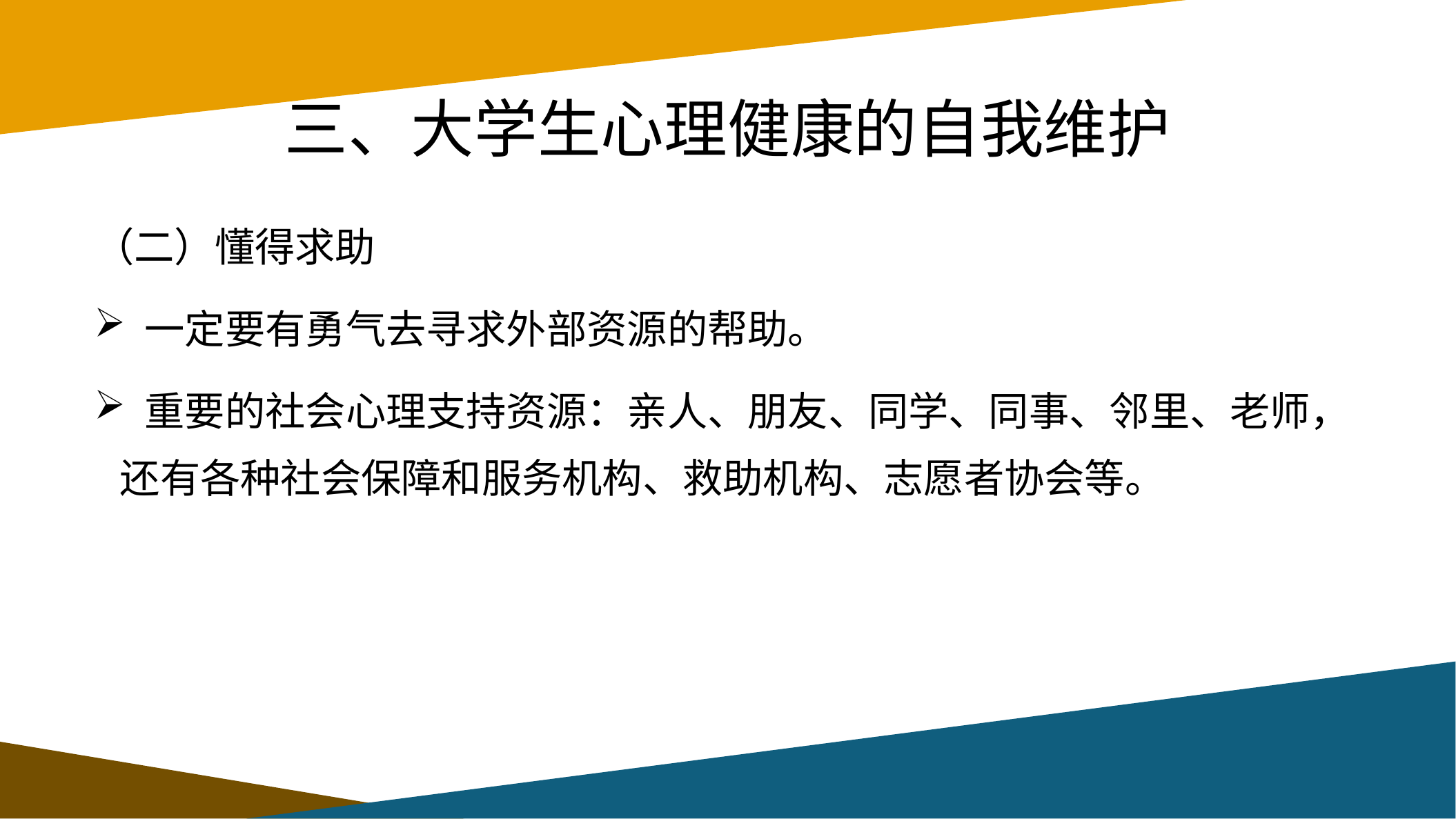

# 三、大学生心理健康的自我维护
（二）懂得求助
 一定要有勇气去寻求外部资源的帮助。
 重要的社会心理支持资源：亲人、朋友、同学、同事、邻里、老师，还有各种社会保障和服务机构、救助机构、志愿者协会等。